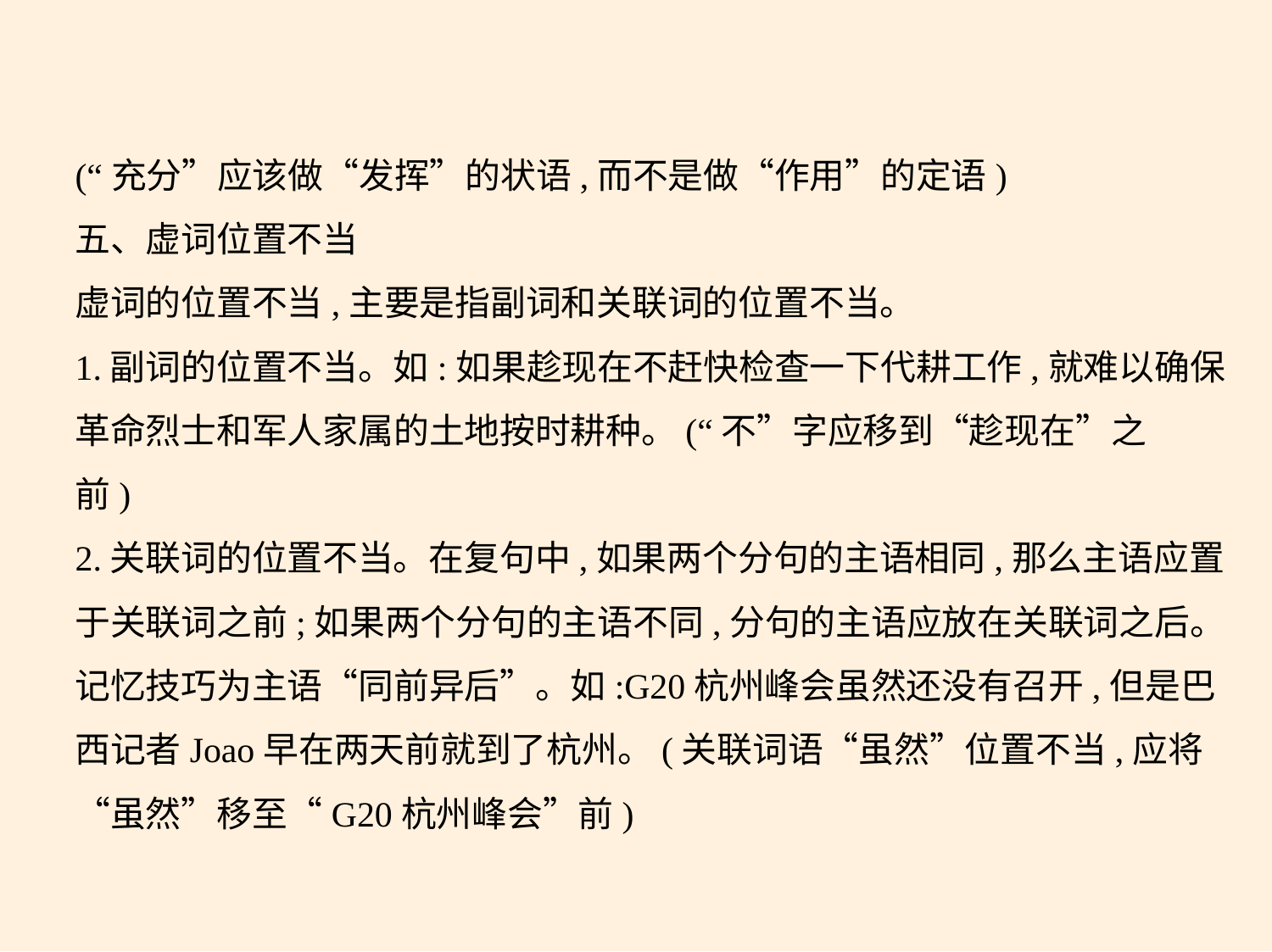

(“充分”应该做“发挥”的状语,而不是做“作用”的定语)
五、虚词位置不当
虚词的位置不当,主要是指副词和关联词的位置不当。
1.副词的位置不当。如:如果趁现在不赶快检查一下代耕工作,就难以确保
革命烈士和军人家属的土地按时耕种。(“不”字应移到“趁现在”之
前)
2.关联词的位置不当。在复句中,如果两个分句的主语相同,那么主语应置
于关联词之前;如果两个分句的主语不同,分句的主语应放在关联词之后。
记忆技巧为主语“同前异后”。如:G20杭州峰会虽然还没有召开,但是巴
西记者Joao早在两天前就到了杭州。(关联词语“虽然”位置不当,应将
“虽然”移至“G20杭州峰会”前)